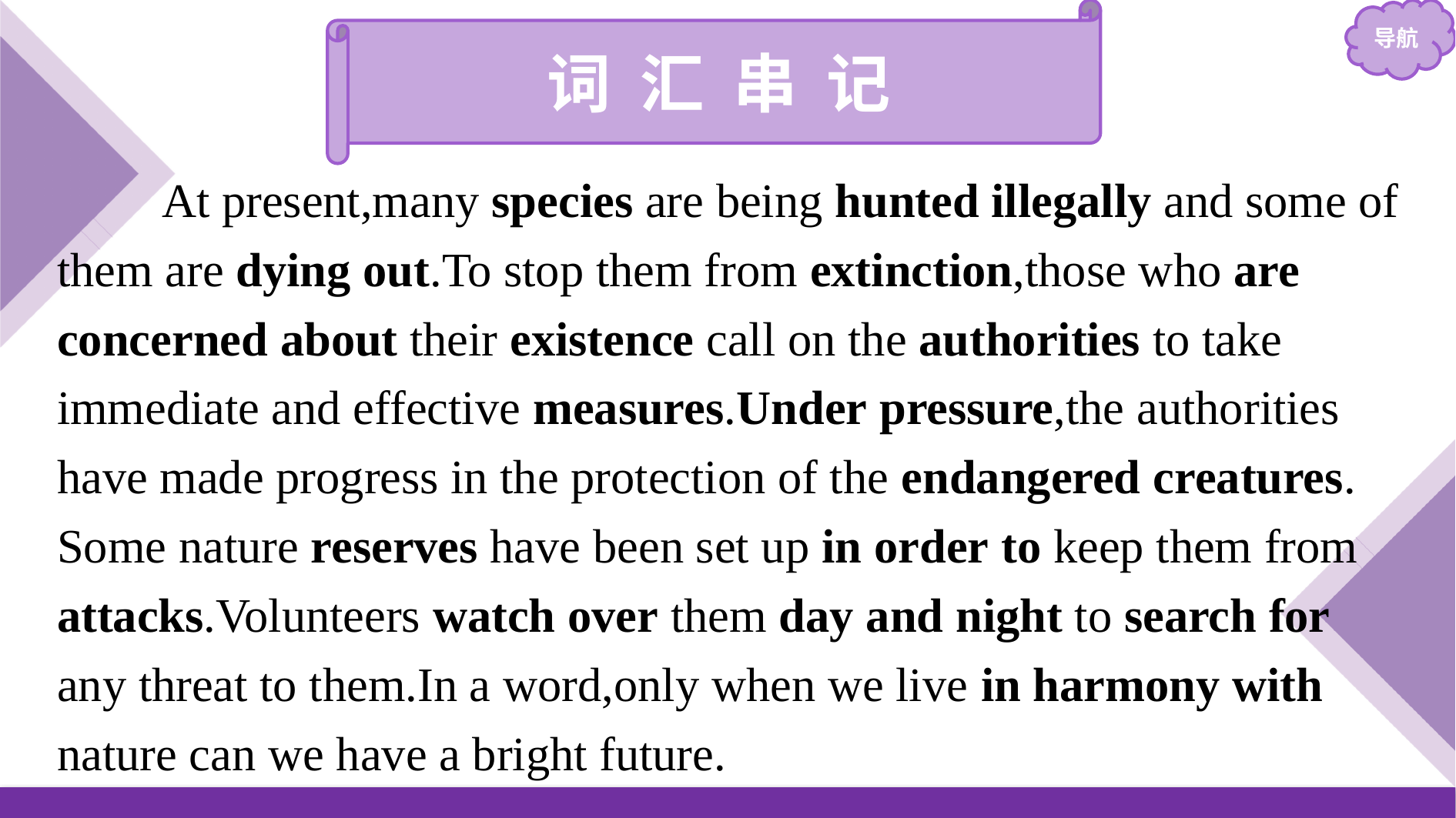

词  汇  串  记
At present,many species are being hunted illegally and some of them are dying out.To stop them from extinction,those who are concerned about their existence call on the authorities to take immediate and effective measures.Under pressure,the authorities have made progress in the protection of the endangered creatures. Some nature reserves have been set up in order to keep them from attacks.Volunteers watch over them day and night to search for any threat to them.In a word,only when we live in harmony with nature can we have a bright future.